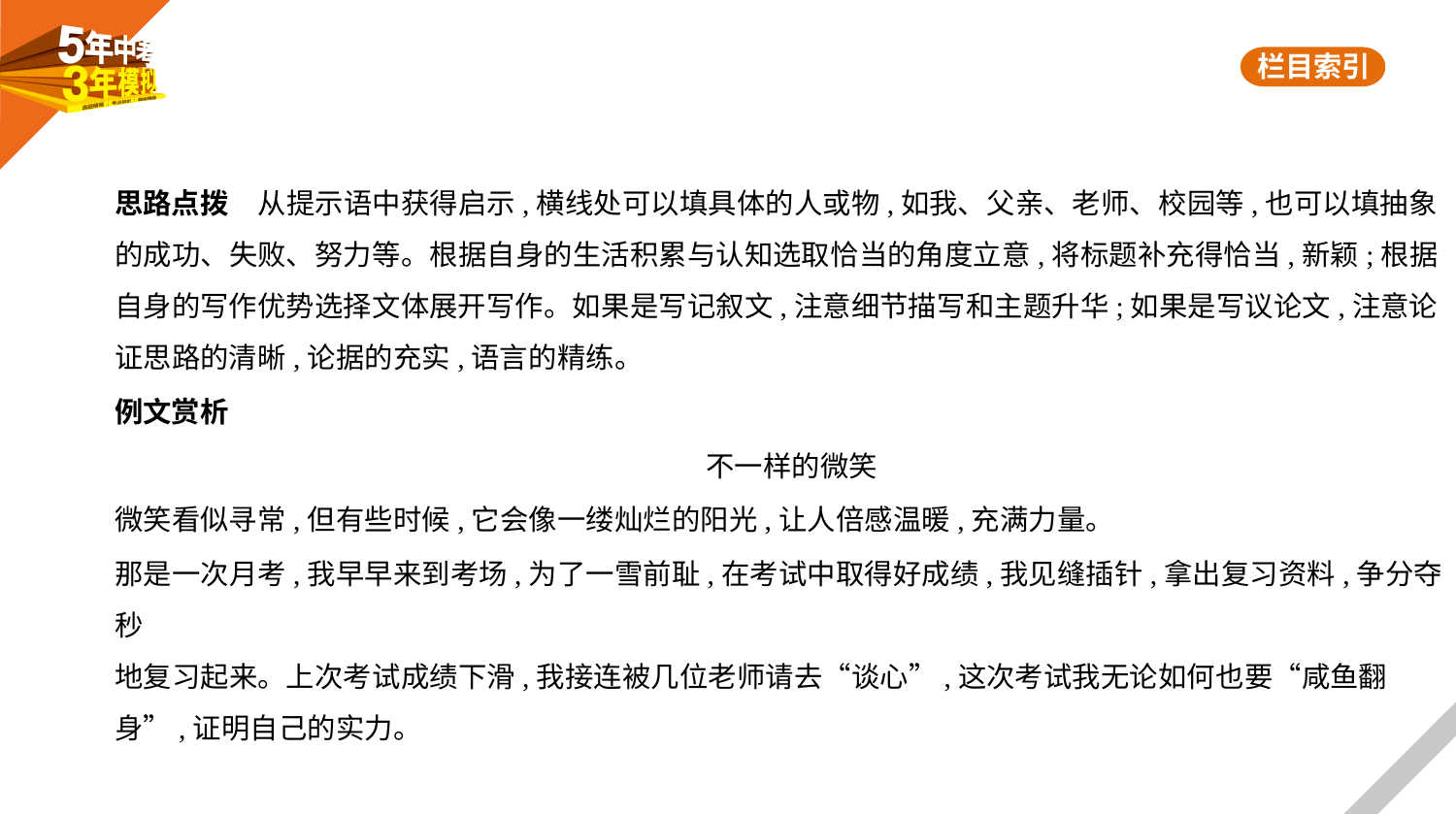

思路点拨　从提示语中获得启示,横线处可以填具体的人或物,如我、父亲、老师、校园等,也可以填抽象
的成功、失败、努力等。根据自身的生活积累与认知选取恰当的角度立意,将标题补充得恰当,新颖;根据
自身的写作优势选择文体展开写作。如果是写记叙文,注意细节描写和主题升华;如果是写议论文,注意论
证思路的清晰,论据的充实,语言的精练。
例文赏析
不一样的微笑
微笑看似寻常,但有些时候,它会像一缕灿烂的阳光,让人倍感温暖,充满力量。
那是一次月考,我早早来到考场,为了一雪前耻,在考试中取得好成绩,我见缝插针,拿出复习资料,争分夺秒
地复习起来。上次考试成绩下滑,我接连被几位老师请去“谈心”,这次考试我无论如何也要“咸鱼翻
身”,证明自己的实力。